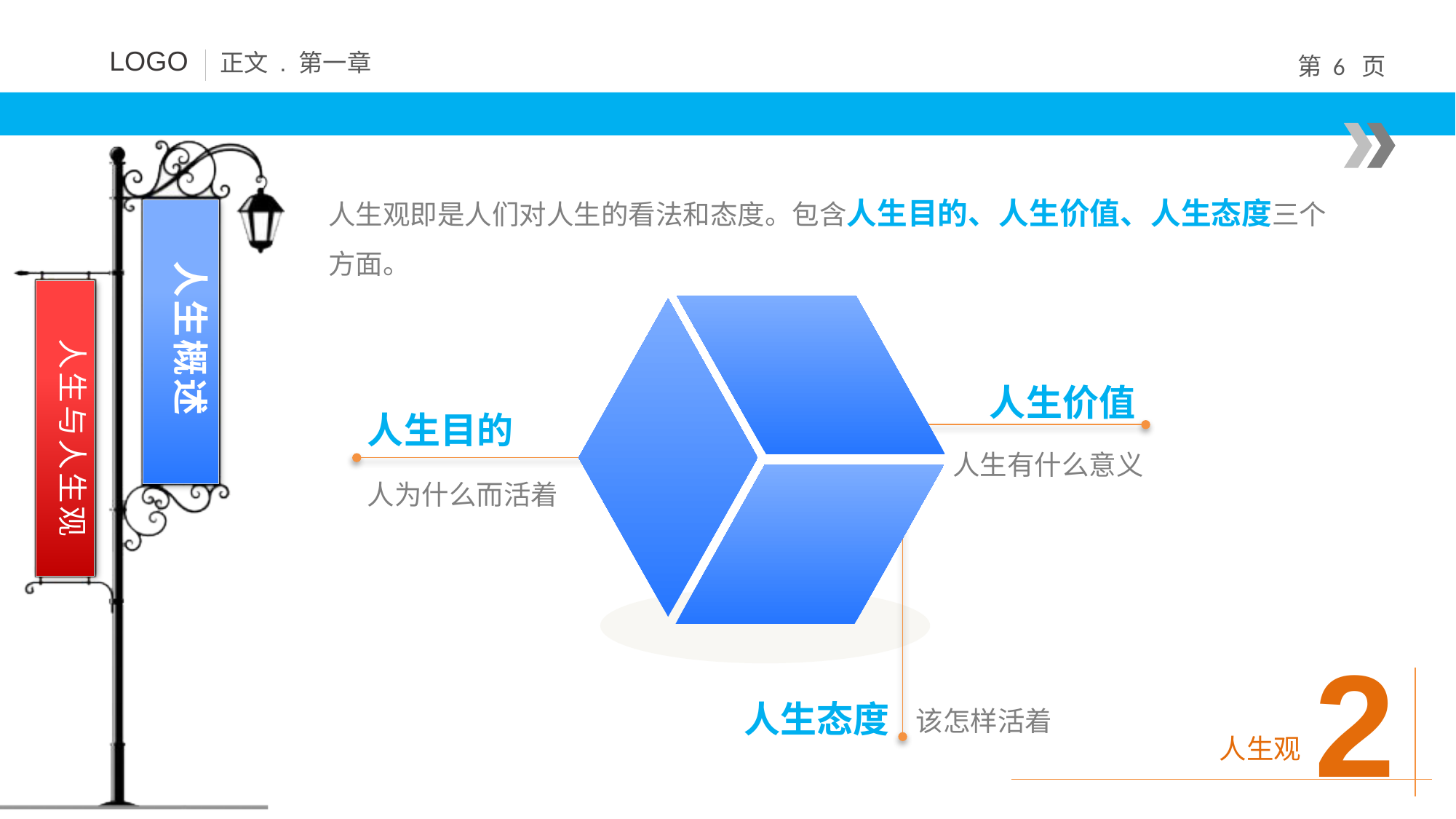

人生观即是人们对人生的看法和态度。包含人生目的、人生价值、人生态度三个方面。
人生与人生观

人生价值
人生有什么意义
人生目的
人为什么而活着

人生态度
该怎样活着

2
人生观